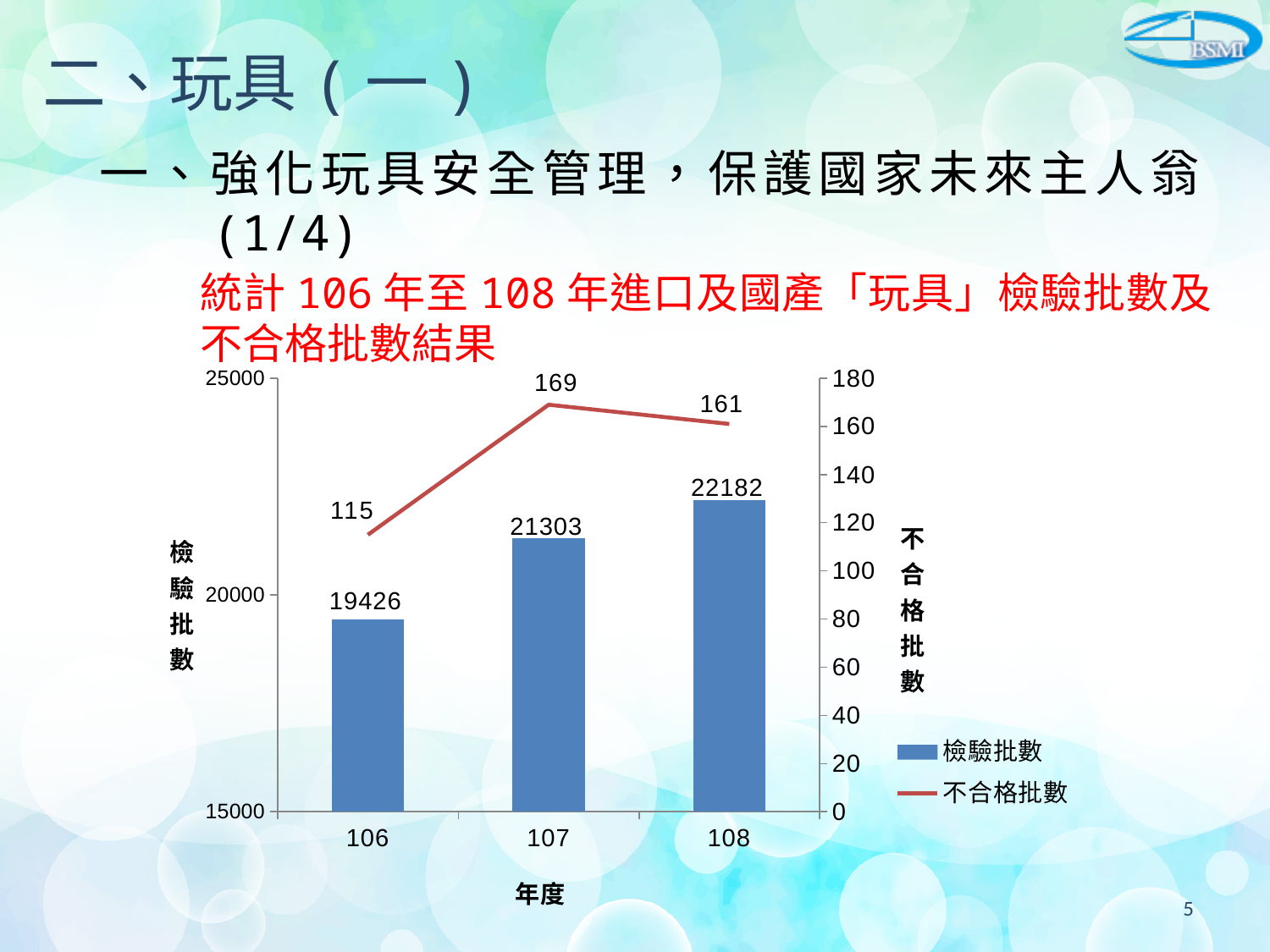

# 二、玩具(一)
一、強化玩具安全管理，保護國家未來主人翁(1/4)
統計106年至108年進口及國產「玩具」檢驗批數及不合格批數結果

### Chart

| Category | 檢驗批數 | 不合格批數 |
|---|---|---|
| 106 | 19426.0 | 115.0 |
| 107 | 21303.0 | 169.0 |
| 108 | 22182.0 | 161.0 |
5